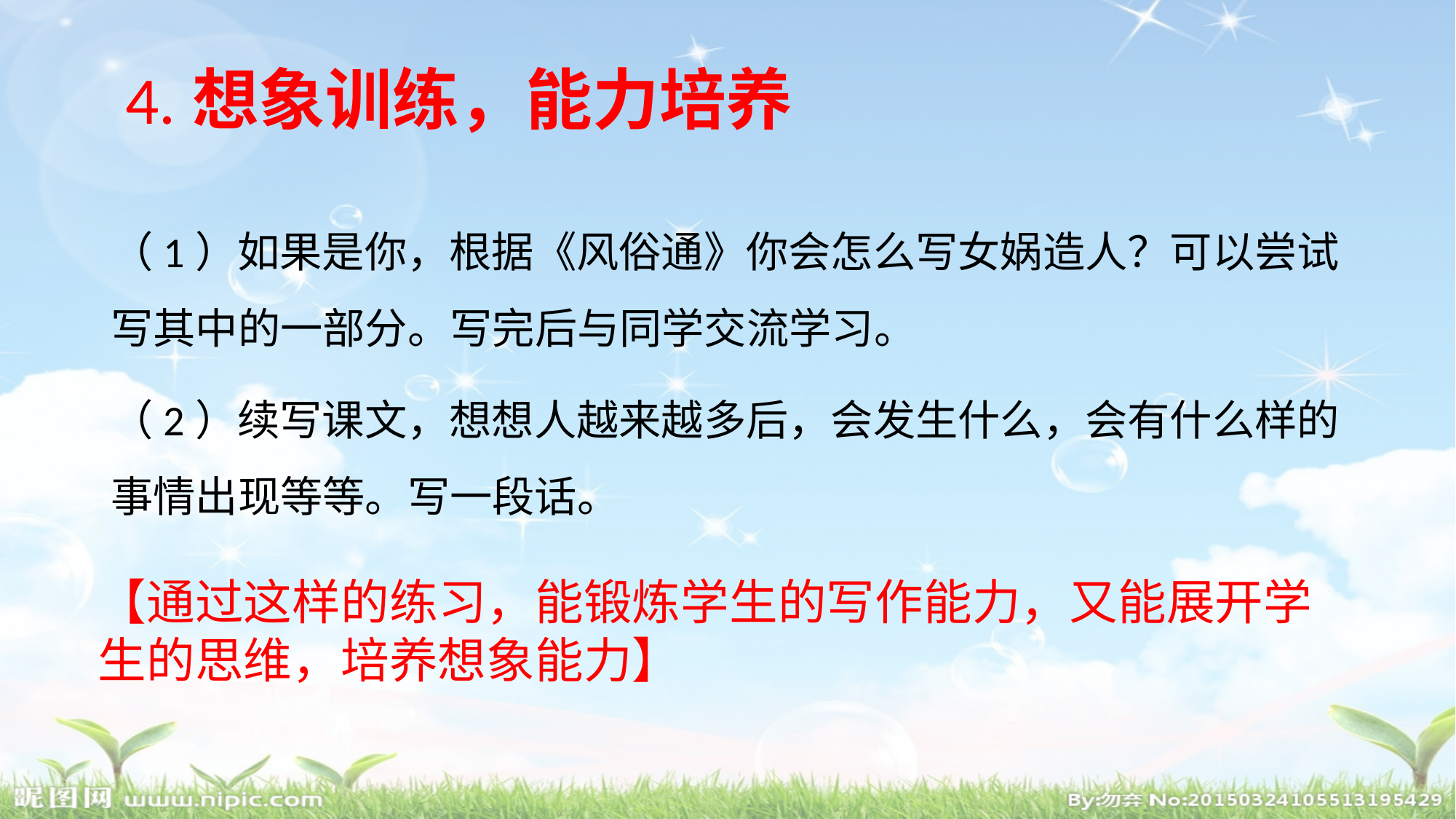

# 4.想象训练，能力培养
（1）如果是你，根据《风俗通》你会怎么写女娲造人？可以尝试写其中的一部分。写完后与同学交流学习。
（2）续写课文，想想人越来越多后，会发生什么，会有什么样的事情出现等等。写一段话。
【通过这样的练习，能锻炼学生的写作能力，又能展开学生的思维，培养想象能力】